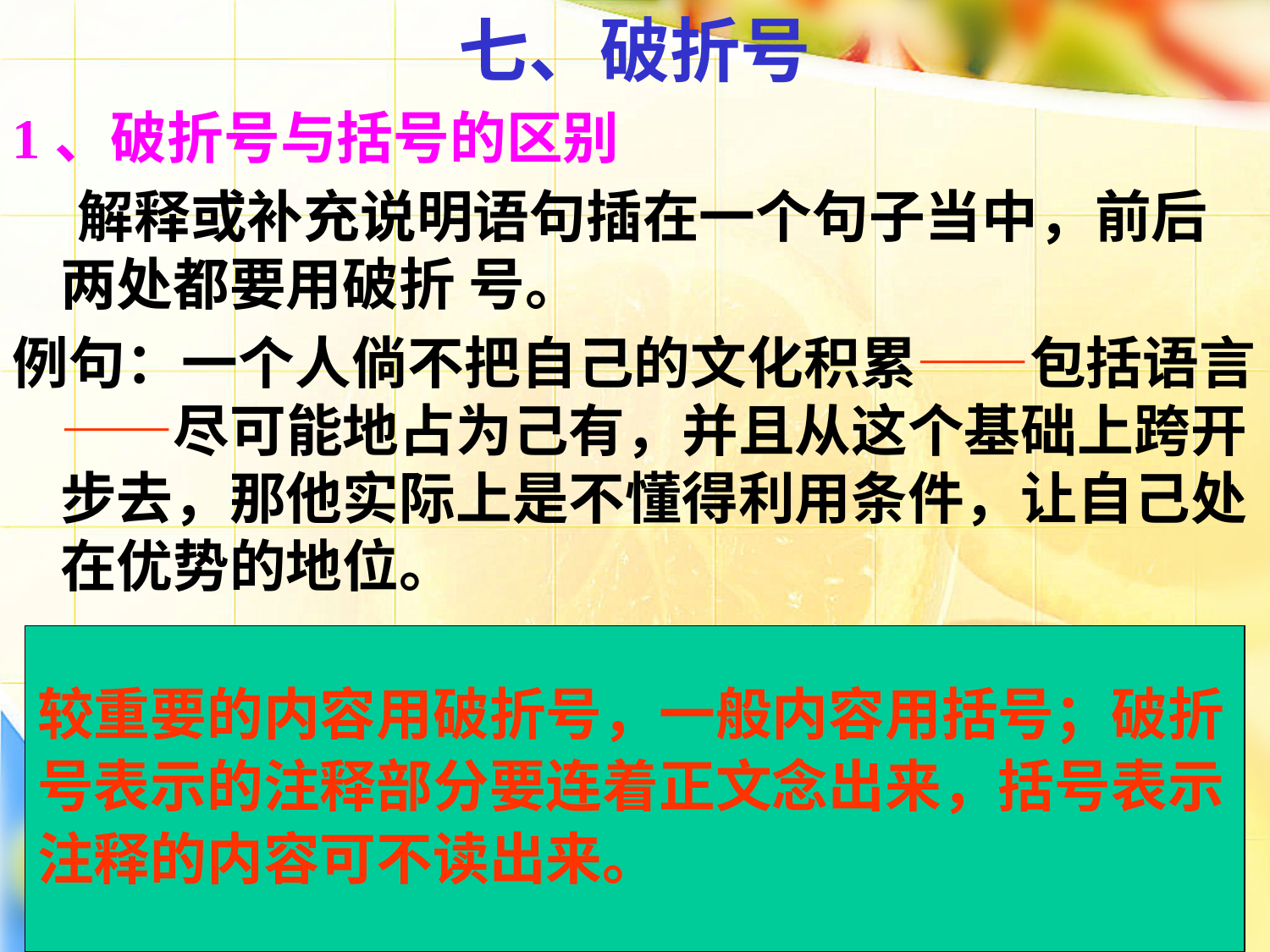

七、破折号
1、破折号与括号的区别
    解释或补充说明语句插在一个句子当中，前后两处都要用破折 号。
例句：一个人倘不把自己的文化积累——包括语言——尽可能地占为己有，并且从这个基础上跨开步去，那他实际上是不懂得利用条件，让自己处在优势的地位。

较重要的内容用破折号，一般内容用括号；破折
号表示的注释部分要连着正文念出来，括号表示
注释的内容可不读出来。